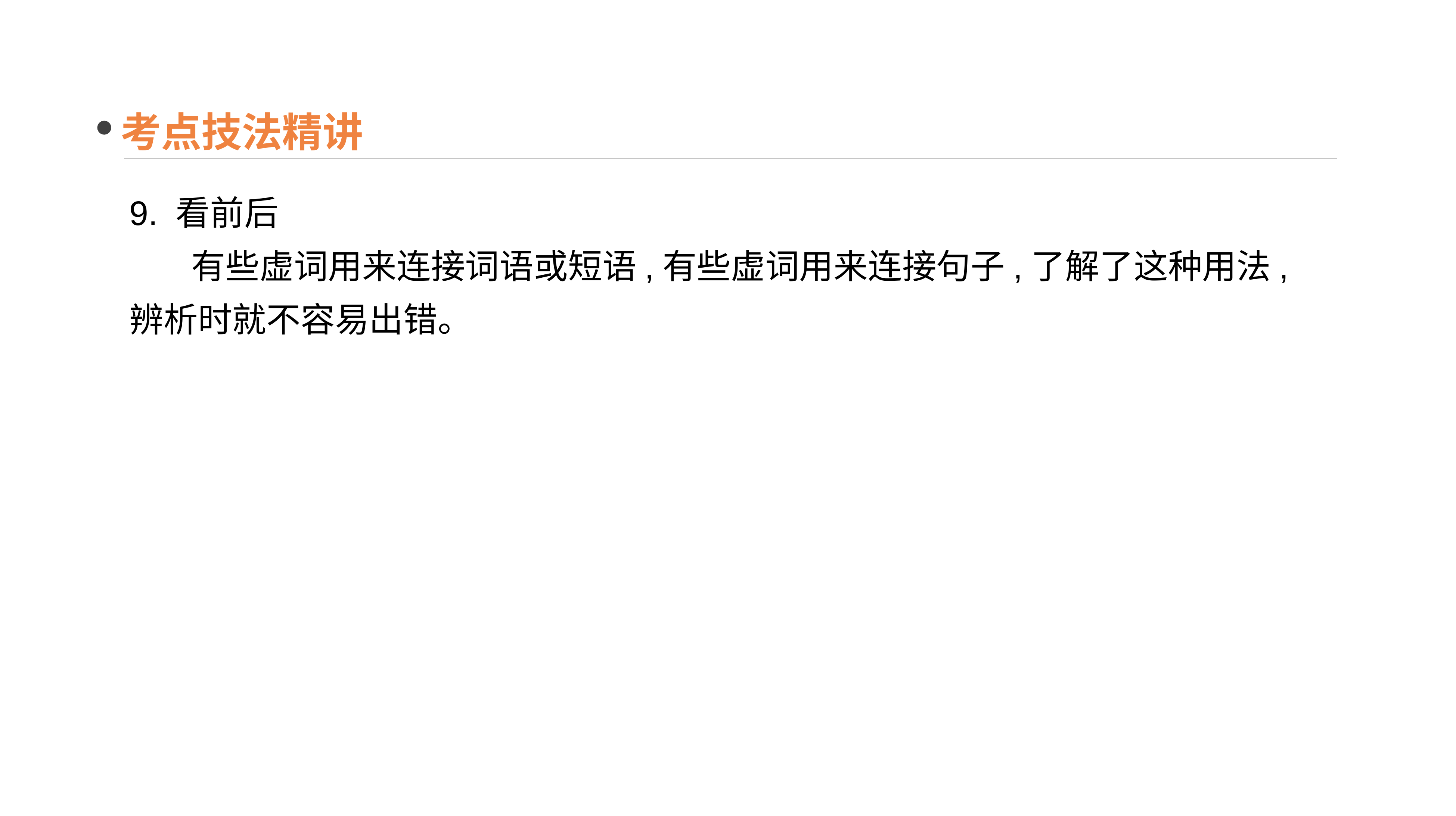

考点技法精讲

9. 看前后
       有些虚词用来连接词语或短语,有些虚词用来连接句子,了解了这种用法,辨析时就不容易出错。